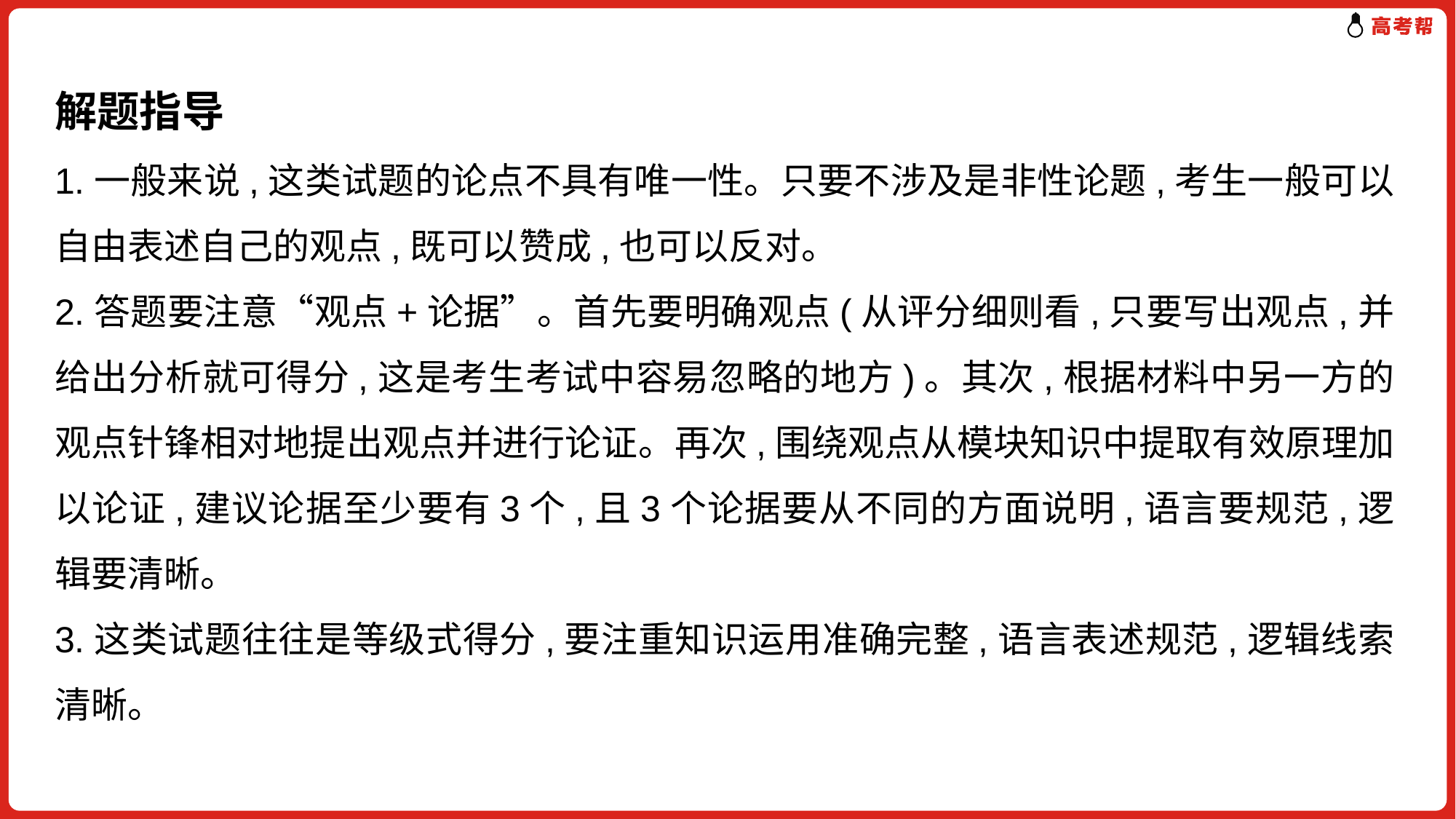

解题指导
1.一般来说,这类试题的论点不具有唯一性。只要不涉及是非性论题,考生一般可以自由表述自己的观点,既可以赞成,也可以反对。
2.答题要注意“观点+论据”。首先要明确观点(从评分细则看,只要写出观点,并给出分析就可得分,这是考生考试中容易忽略的地方)。其次,根据材料中另一方的观点针锋相对地提出观点并进行论证。再次,围绕观点从模块知识中提取有效原理加以论证,建议论据至少要有3个,且3个论据要从不同的方面说明,语言要规范,逻辑要清晰。
3.这类试题往往是等级式得分,要注重知识运用准确完整,语言表述规范,逻辑线索清晰。